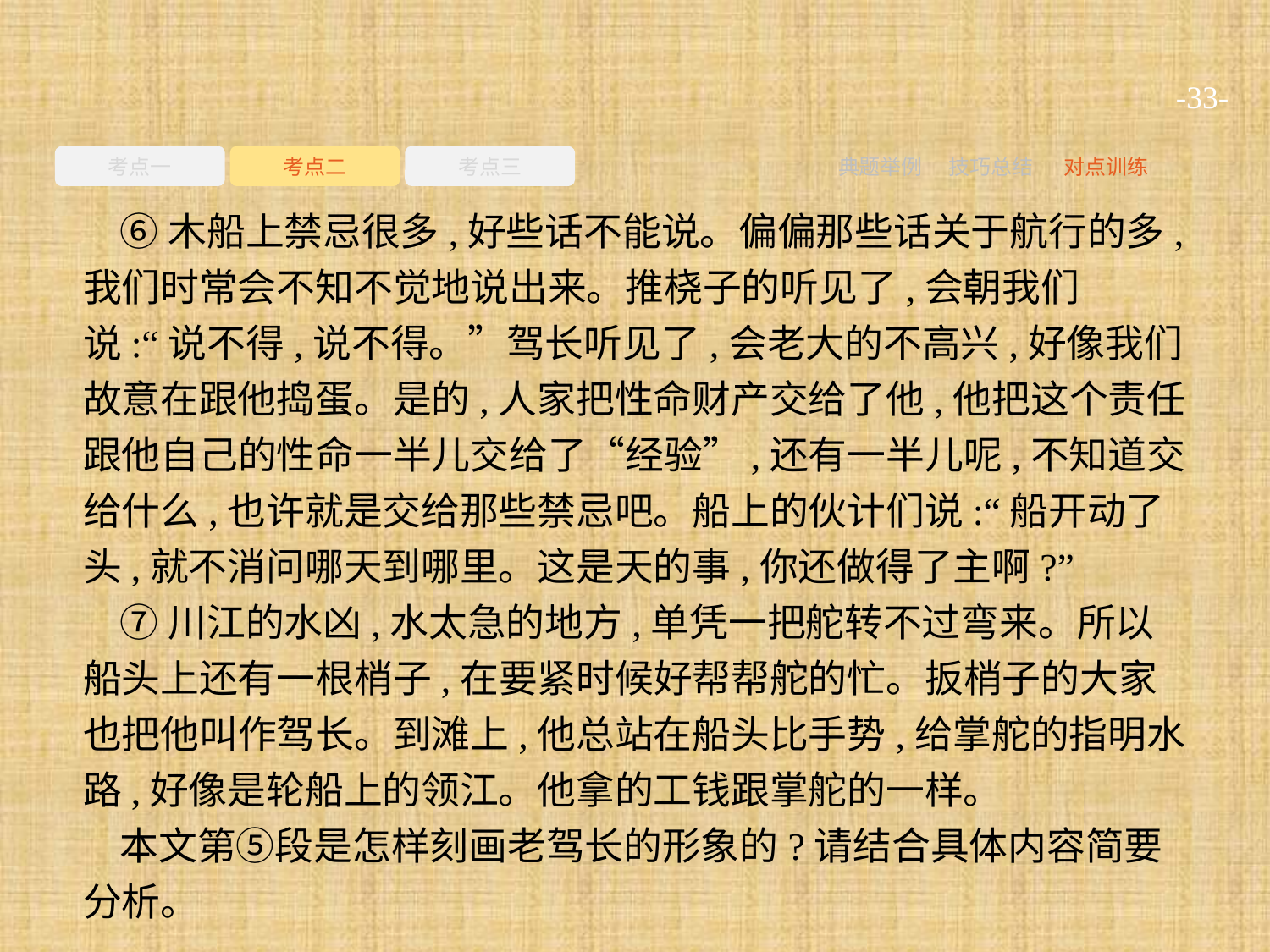

-33-
考点一
考点二
考点三
典题举例
技巧总结
对点训练
⑥木船上禁忌很多,好些话不能说。偏偏那些话关于航行的多,我们时常会不知不觉地说出来。推桡子的听见了,会朝我们说:“说不得,说不得。”驾长听见了,会老大的不高兴,好像我们故意在跟他捣蛋。是的,人家把性命财产交给了他,他把这个责任跟他自己的性命一半儿交给了“经验”,还有一半儿呢,不知道交给什么,也许就是交给那些禁忌吧。船上的伙计们说:“船开动了头,就不消问哪天到哪里。这是天的事,你还做得了主啊?”
⑦川江的水凶,水太急的地方,单凭一把舵转不过弯来。所以船头上还有一根梢子,在要紧时候好帮帮舵的忙。扳梢子的大家也把他叫作驾长。到滩上,他总站在船头比手势,给掌舵的指明水路,好像是轮船上的领江。他拿的工钱跟掌舵的一样。
本文第⑤段是怎样刻画老驾长的形象的?请结合具体内容简要分析。